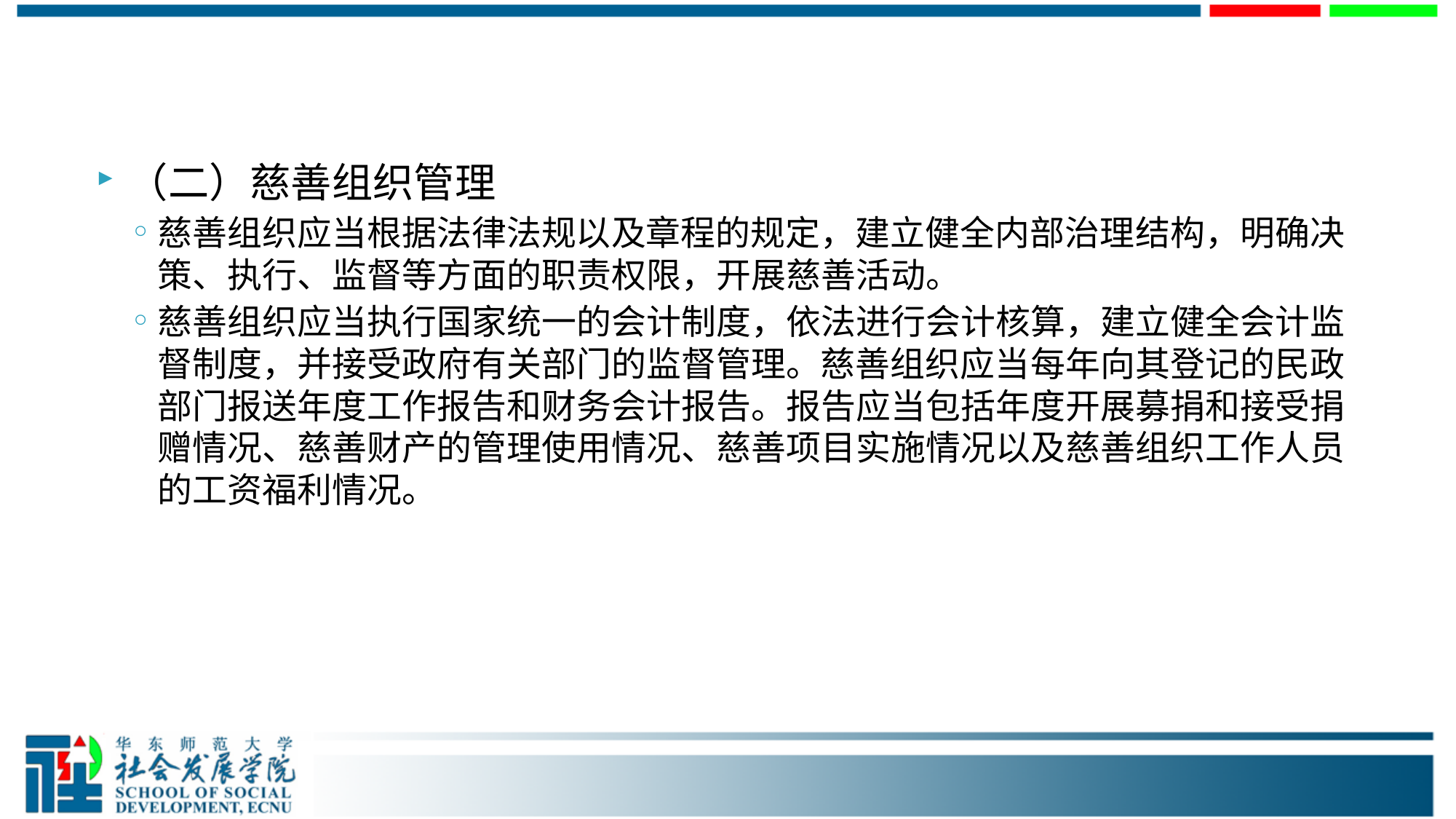

#
（二）慈善组织管理
慈善组织应当根据法律法规以及章程的规定，建立健全内部治理结构，明确决策、执行、监督等方面的职责权限，开展慈善活动。
慈善组织应当执行国家统一的会计制度，依法进行会计核算，建立健全会计监督制度，并接受政府有关部门的监督管理。慈善组织应当每年向其登记的民政部门报送年度工作报告和财务会计报告。报告应当包括年度开展募捐和接受捐赠情况、慈善财产的管理使用情况、慈善项目实施情况以及慈善组织工作人员的工资福利情况。